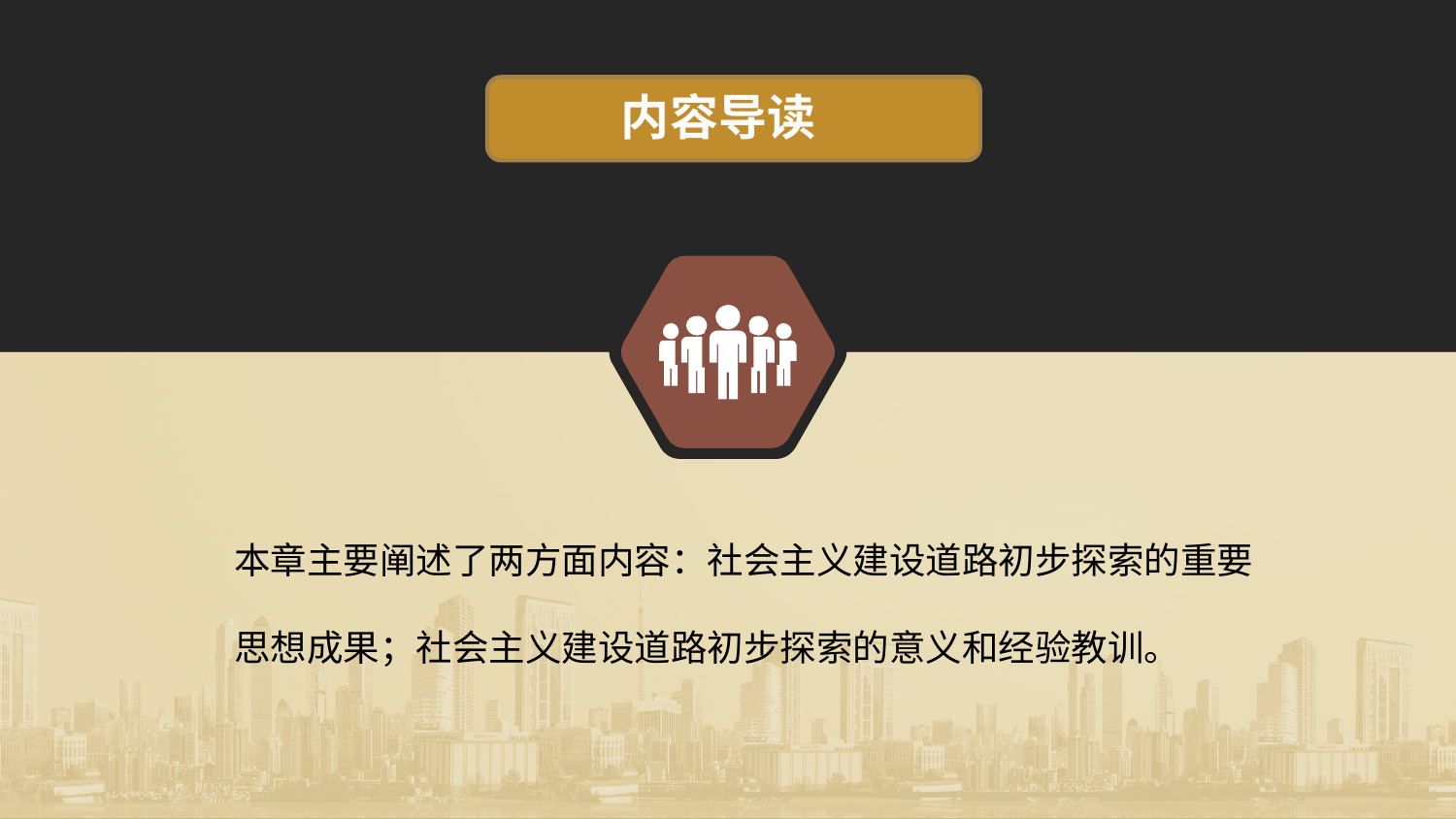

内容导读

本章主要阐述了两方面内容：社会主义建设道路初步探索的重要思想成果；社会主义建设道路初步探索的意义和经验教训。